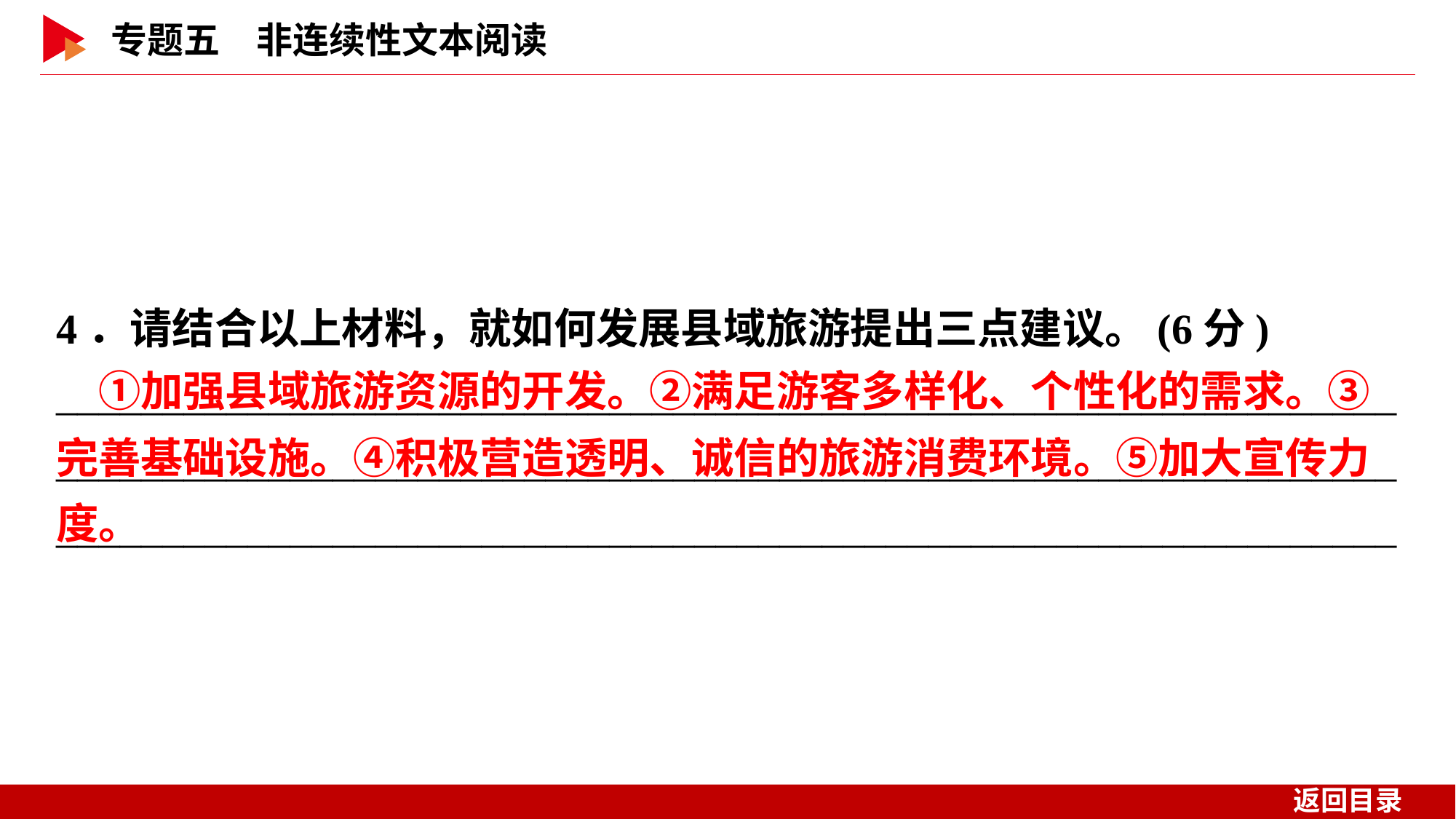

4．请结合以上材料，就如何发展县域旅游提出三点建议。(6分) _____________________________________________________________________________________________________________________________________________________________________________________________
　①加强县域旅游资源的开发。②满足游客多样化、个性化的需求。③完善基础设施。④积极营造透明、诚信的旅游消费环境。⑤加大宣传力度。